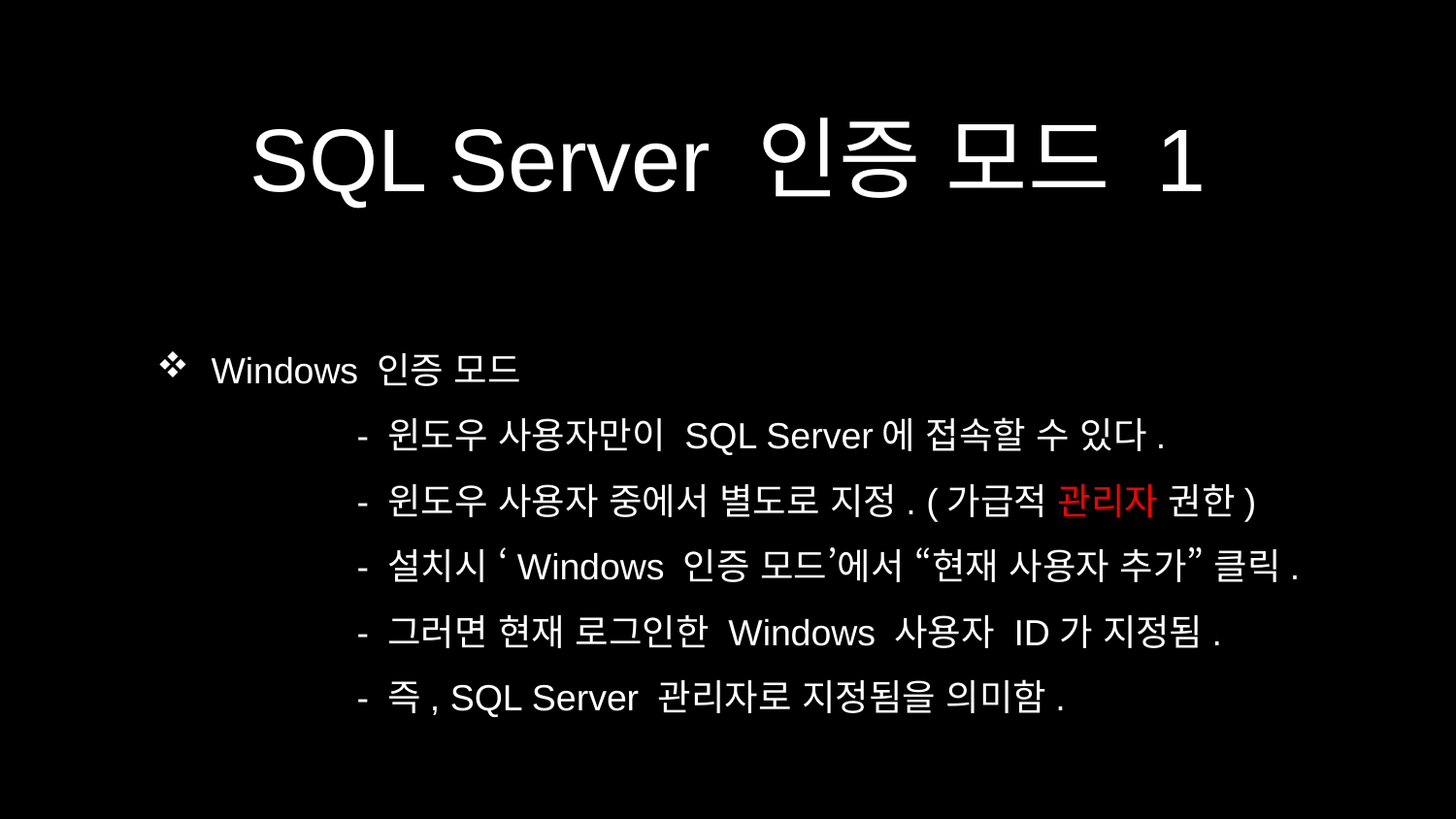

# SQL Server 인증 모드 1
Windows 인증 모드
	- 윈도우 사용자만이 SQL Server에 접속할 수 있다.
	- 윈도우 사용자 중에서 별도로 지정. (가급적 관리자 권한)
	- 설치시 ‘Windows 인증 모드’에서 “현재 사용자 추가” 클릭.
	- 그러면 현재 로그인한 Windows 사용자 ID가 지정됨.
	- 즉, SQL Server 관리자로 지정됨을 의미함.